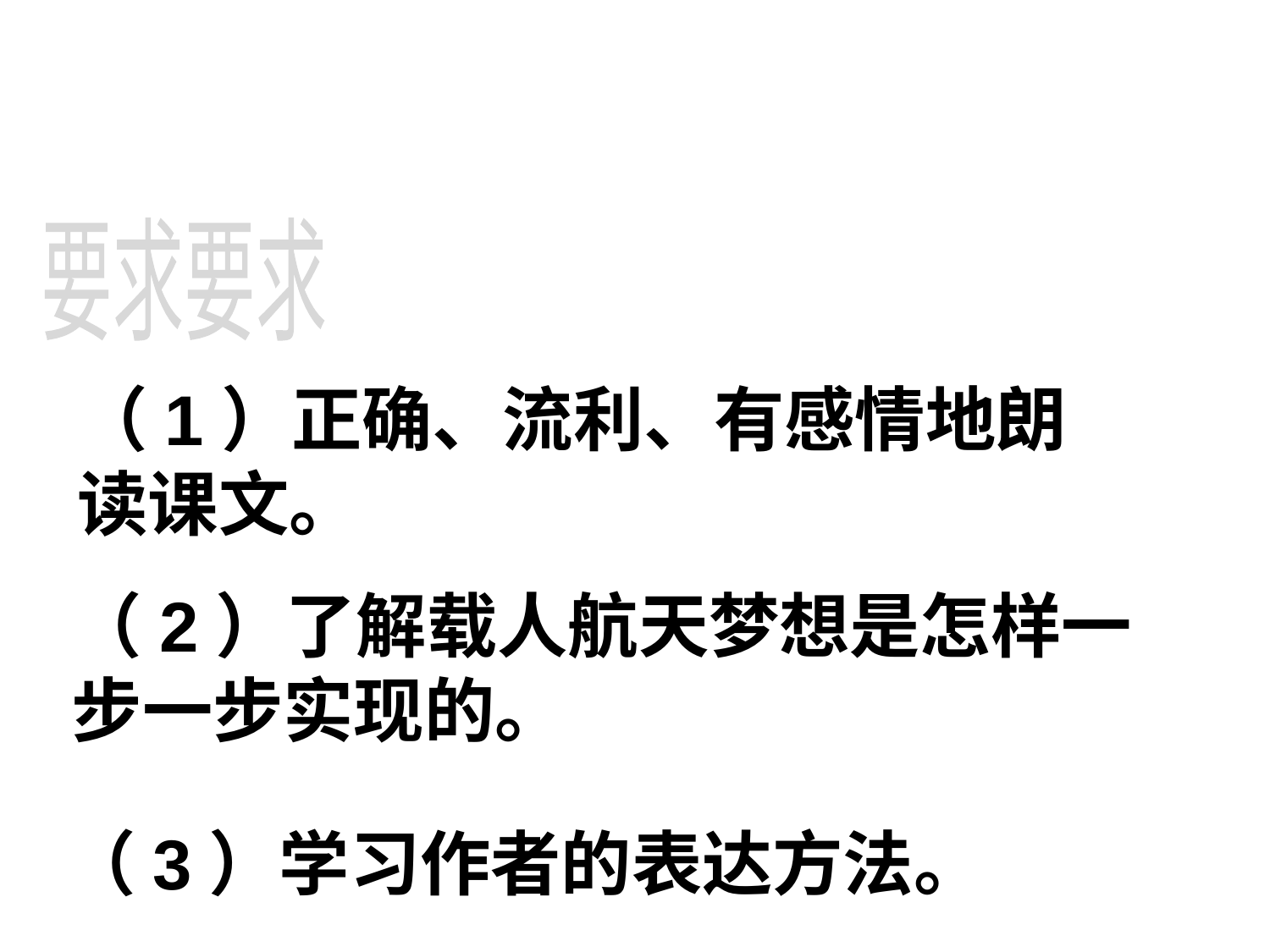

要求要求
（1）正确、流利、有感情地朗读课文。
（2）了解载人航天梦想是怎样一步一步实现的。
（3）学习作者的表达方法。